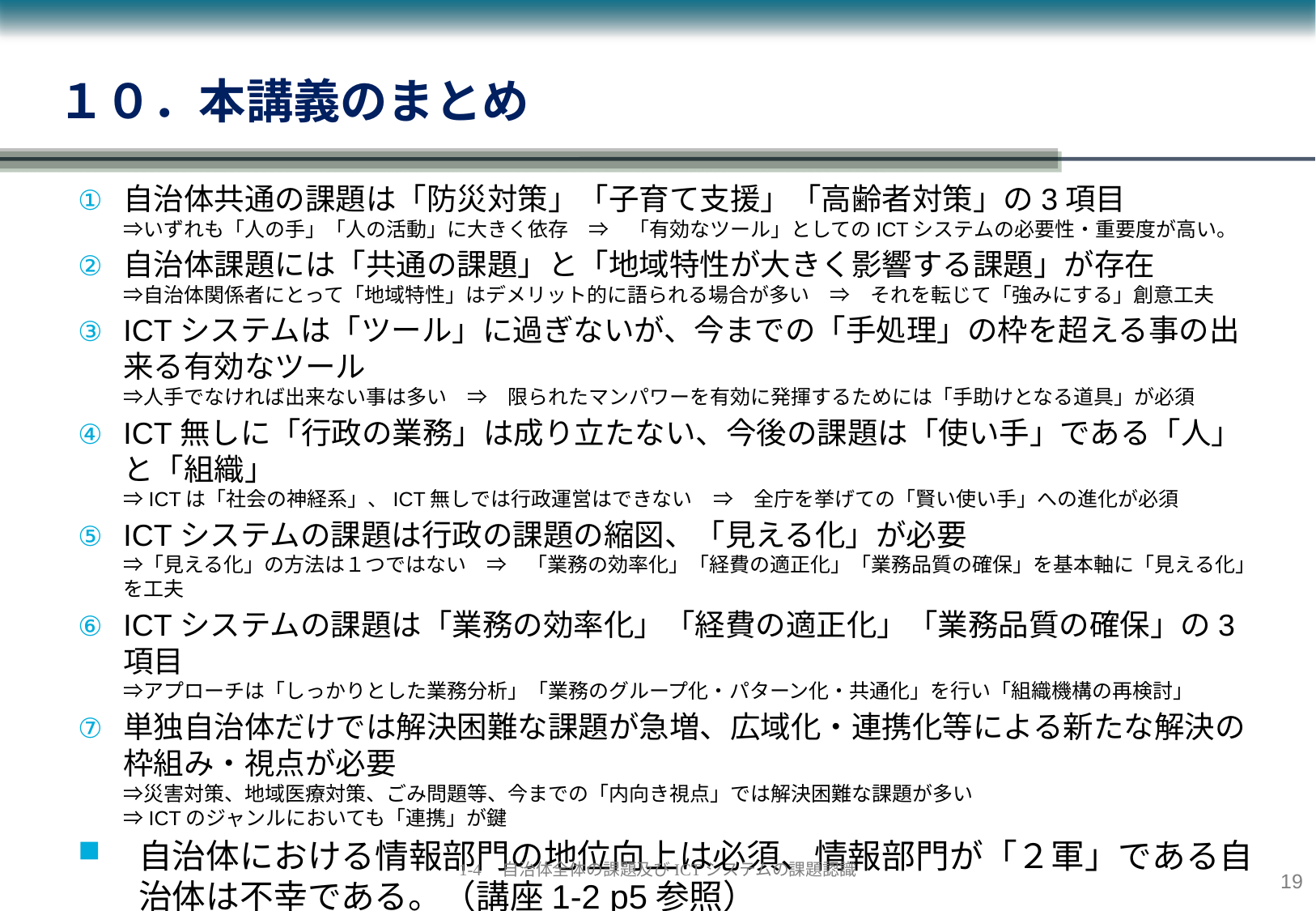

１０．本講義のまとめ
自治体共通の課題は「防災対策」「子育て支援」「高齢者対策」の3項目
⇒いずれも「人の手」「人の活動」に大きく依存　⇒　「有効なツール」としてのICTシステムの必要性・重要度が高い。
自治体課題には「共通の課題」と「地域特性が大きく影響する課題」が存在
⇒自治体関係者にとって「地域特性」はデメリット的に語られる場合が多い　⇒　それを転じて「強みにする」創意工夫
ICTシステムは「ツール」に過ぎないが、今までの「手処理」の枠を超える事の出来る有効なツール
⇒人手でなければ出来ない事は多い　⇒　限られたマンパワーを有効に発揮するためには「手助けとなる道具」が必須
ICT無しに「行政の業務」は成り立たない、今後の課題は「使い手」である「人」と「組織」
⇒ICTは「社会の神経系」、ICT無しでは行政運営はできない　⇒　全庁を挙げての「賢い使い手」への進化が必須
ICTシステムの課題は行政の課題の縮図、「見える化」が必要
⇒「見える化」の方法は１つではない　⇒　「業務の効率化」「経費の適正化」「業務品質の確保」を基本軸に「見える化」を工夫
ICTシステムの課題は「業務の効率化」「経費の適正化」「業務品質の確保」の3項目
⇒アプローチは「しっかりとした業務分析」「業務のグループ化・パターン化・共通化」を行い「組織機構の再検討」
単独自治体だけでは解決困難な課題が急増、広域化・連携化等による新たな解決の枠組み・視点が必要
⇒災害対策、地域医療対策、ごみ問題等、今までの「内向き視点」では解決困難な課題が多い
⇒ICTのジャンルにおいても「連携」が鍵
自治体における情報部門の地位向上は必須、情報部門が「２軍」である自治体は不幸である。（講座1-2 p5参照）
19
1-4　自治体全体の課題及びICTシステムの課題認識